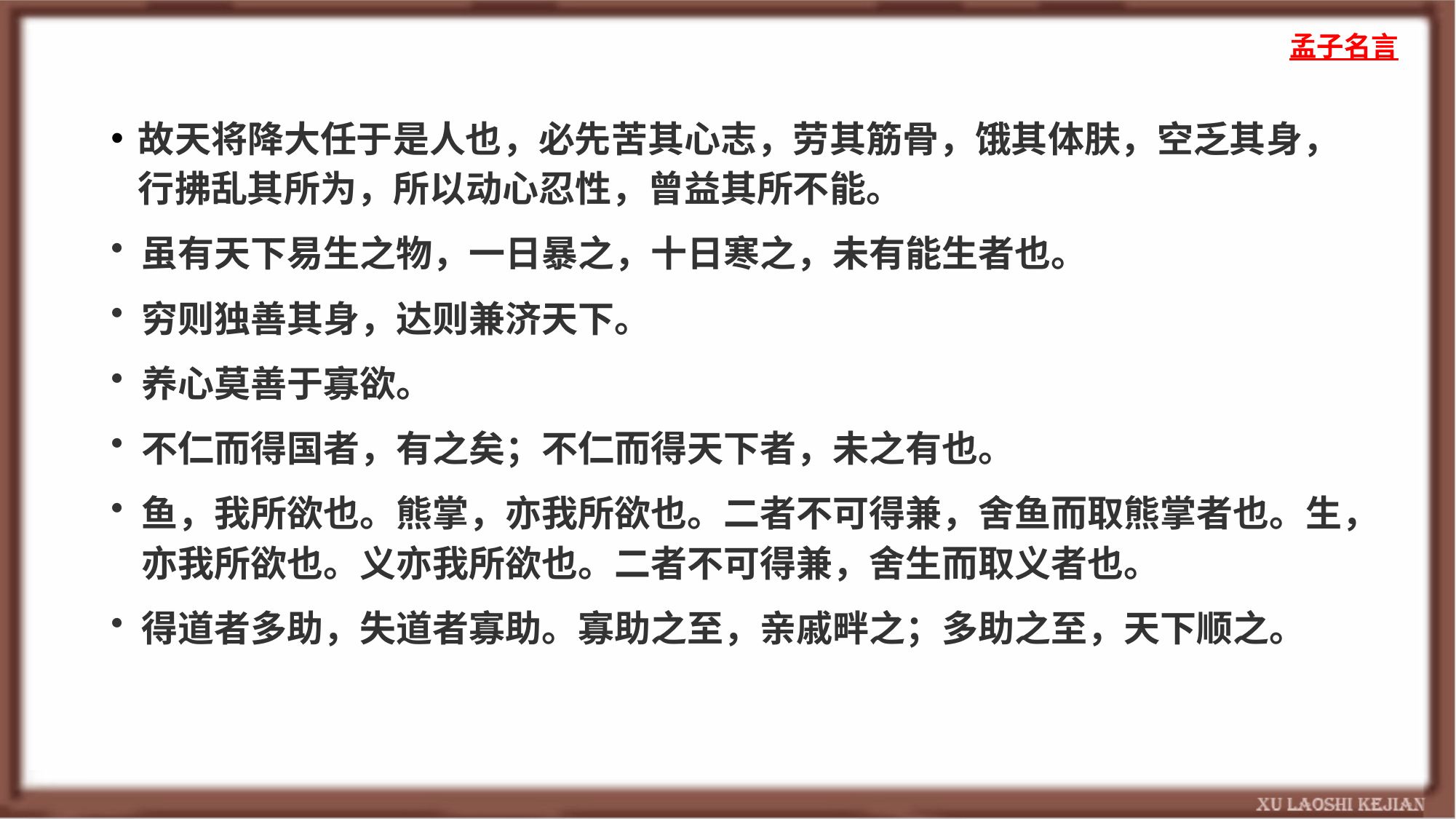

孟子名言
故天将降大任于是人也，必先苦其心志，劳其筋骨，饿其体肤，空乏其身，行拂乱其所为，所以动心忍性，曾益其所不能。
虽有天下易生之物，一日暴之，十日寒之，未有能生者也。
穷则独善其身，达则兼济天下。
养心莫善于寡欲。
不仁而得国者，有之矣；不仁而得天下者，未之有也。
鱼，我所欲也。熊掌，亦我所欲也。二者不可得兼，舍鱼而取熊掌者也。生，亦我所欲也。义亦我所欲也。二者不可得兼，舍生而取义者也。
得道者多助，失道者寡助。寡助之至，亲戚畔之；多助之至，天下顺之。